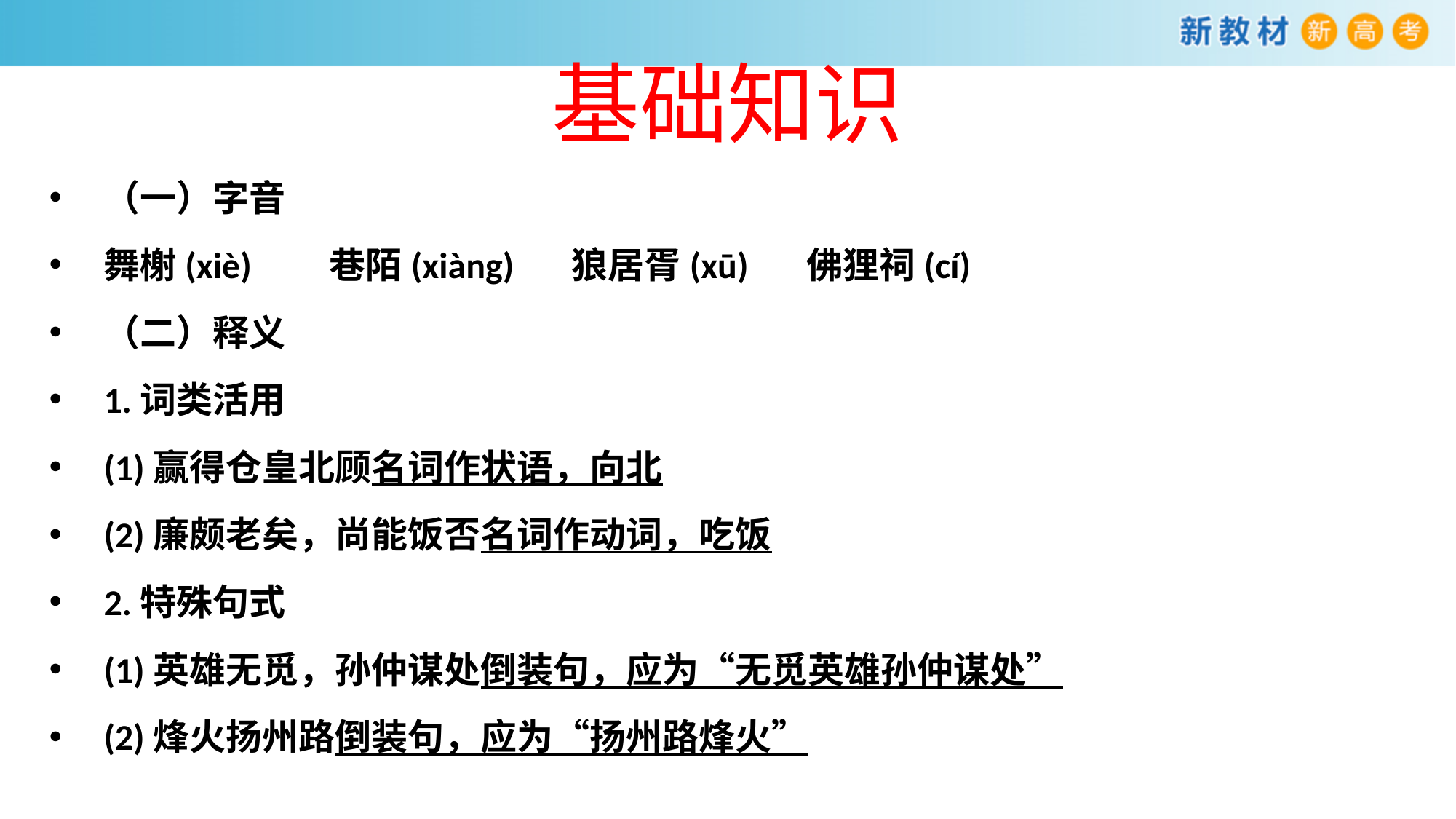

# 基础知识
（一）字音
舞榭(xiè)　    巷陌(xiàng)      狼居胥(xū)      佛狸祠(cí)
（二）释义
1.词类活用
(1)赢得仓皇北顾名词作状语，向北
(2)廉颇老矣，尚能饭否名词作动词，吃饭
2.特殊句式
(1)英雄无觅，孙仲谋处倒装句，应为“无觅英雄孙仲谋处”
(2)烽火扬州路倒装句，应为“扬州路烽火”